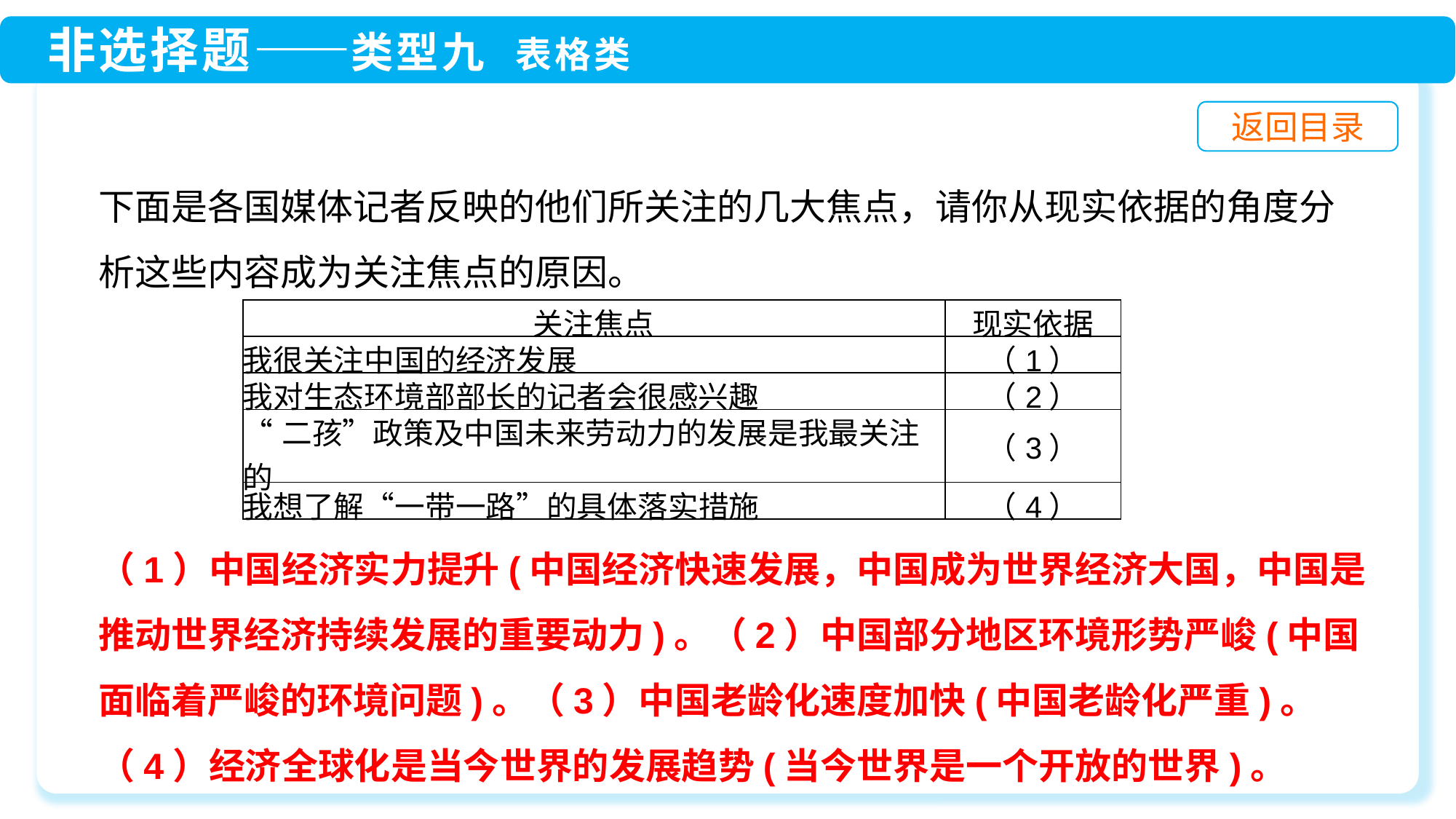

下面是各国媒体记者反映的他们所关注的几大焦点，请你从现实依据的角度分析这些内容成为关注焦点的原因。
| 关注焦点 | 现实依据 |
| --- | --- |
| 我很关注中国的经济发展 | （1） |
| 我对生态环境部部长的记者会很感兴趣 | （2） |
| “二孩”政策及中国未来劳动力的发展是我最关注的 | （3） |
| 我想了解“一带一路”的具体落实措施 | （4） |
（1）中国经济实力提升(中国经济快速发展，中国成为世界经济大国，中国是推动世界经济持续发展的重要动力)。（2）中国部分地区环境形势严峻(中国面临着严峻的环境问题)。（3）中国老龄化速度加快(中国老龄化严重)。（4）经济全球化是当今世界的发展趋势(当今世界是一个开放的世界)。